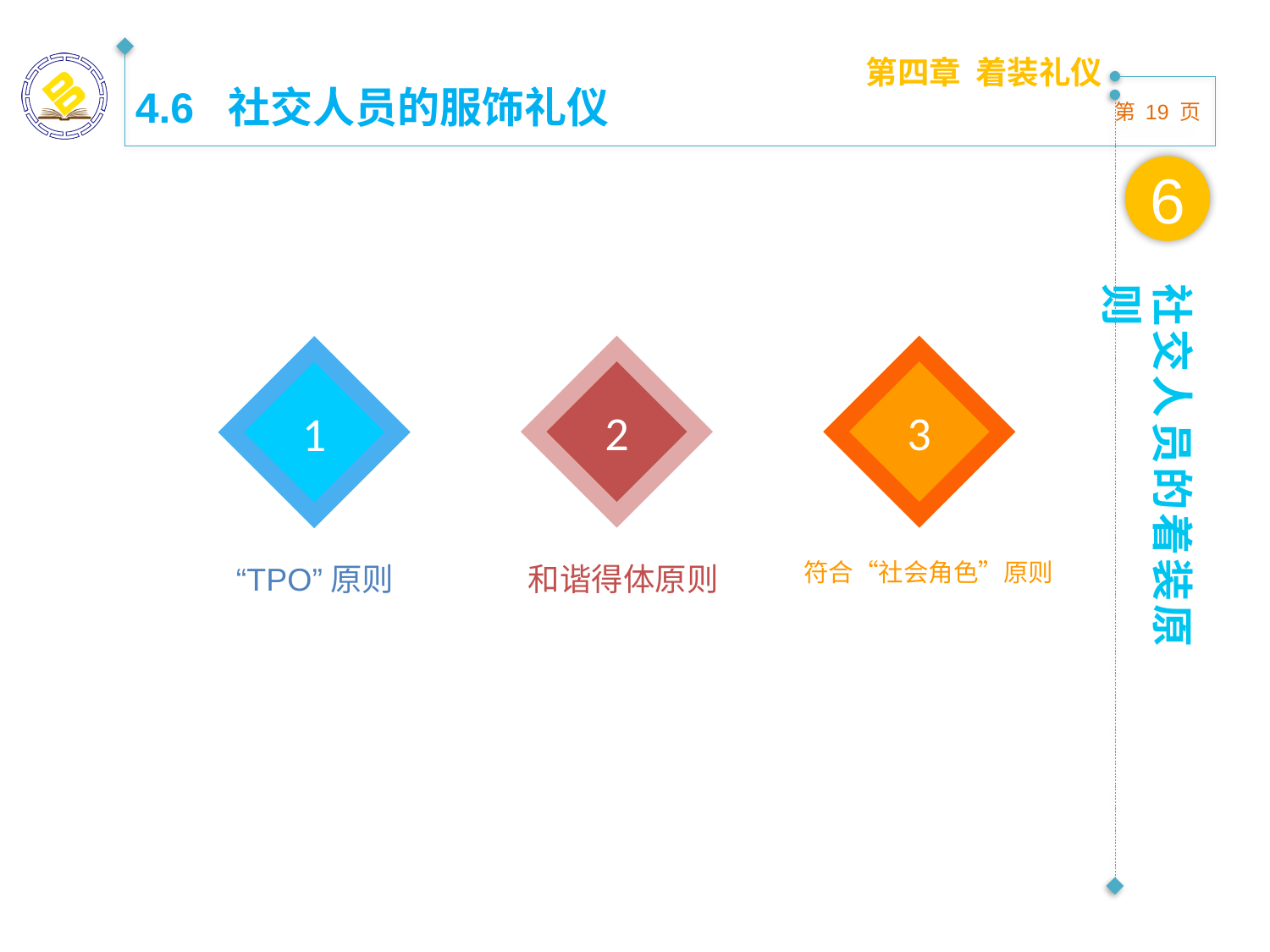

第四章  着装礼仪
4.6  社交人员的服饰礼仪
6
社交人员的着装原则

2
和谐得体原则

3
符合“社会角色”原则

1
“TPO”原则